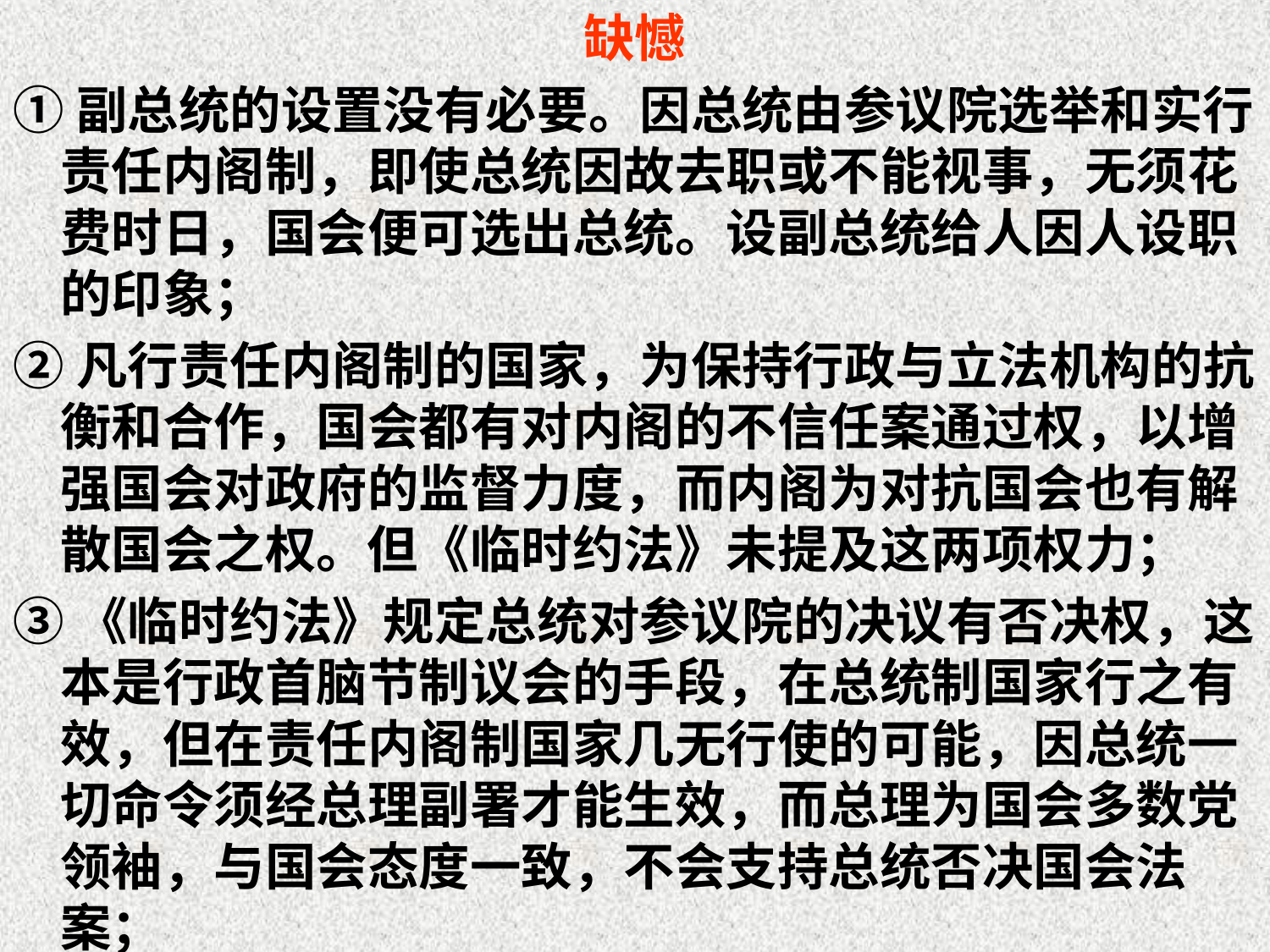

缺憾
①副总统的设置没有必要。因总统由参议院选举和实行责任内阁制，即使总统因故去职或不能视事，无须花费时日，国会便可选出总统。设副总统给人因人设职的印象；
②凡行责任内阁制的国家，为保持行政与立法机构的抗衡和合作，国会都有对内阁的不信任案通过权，以增强国会对政府的监督力度，而内阁为对抗国会也有解散国会之权。但《临时约法》未提及这两项权力；
③《临时约法》规定总统对参议院的决议有否决权，这本是行政首脑节制议会的手段，在总统制国家行之有效，但在责任内阁制国家几无行使的可能，因总统一切命令须经总理副署才能生效，而总理为国会多数党领袖，与国会态度一致，不会支持总统否决国会法案；